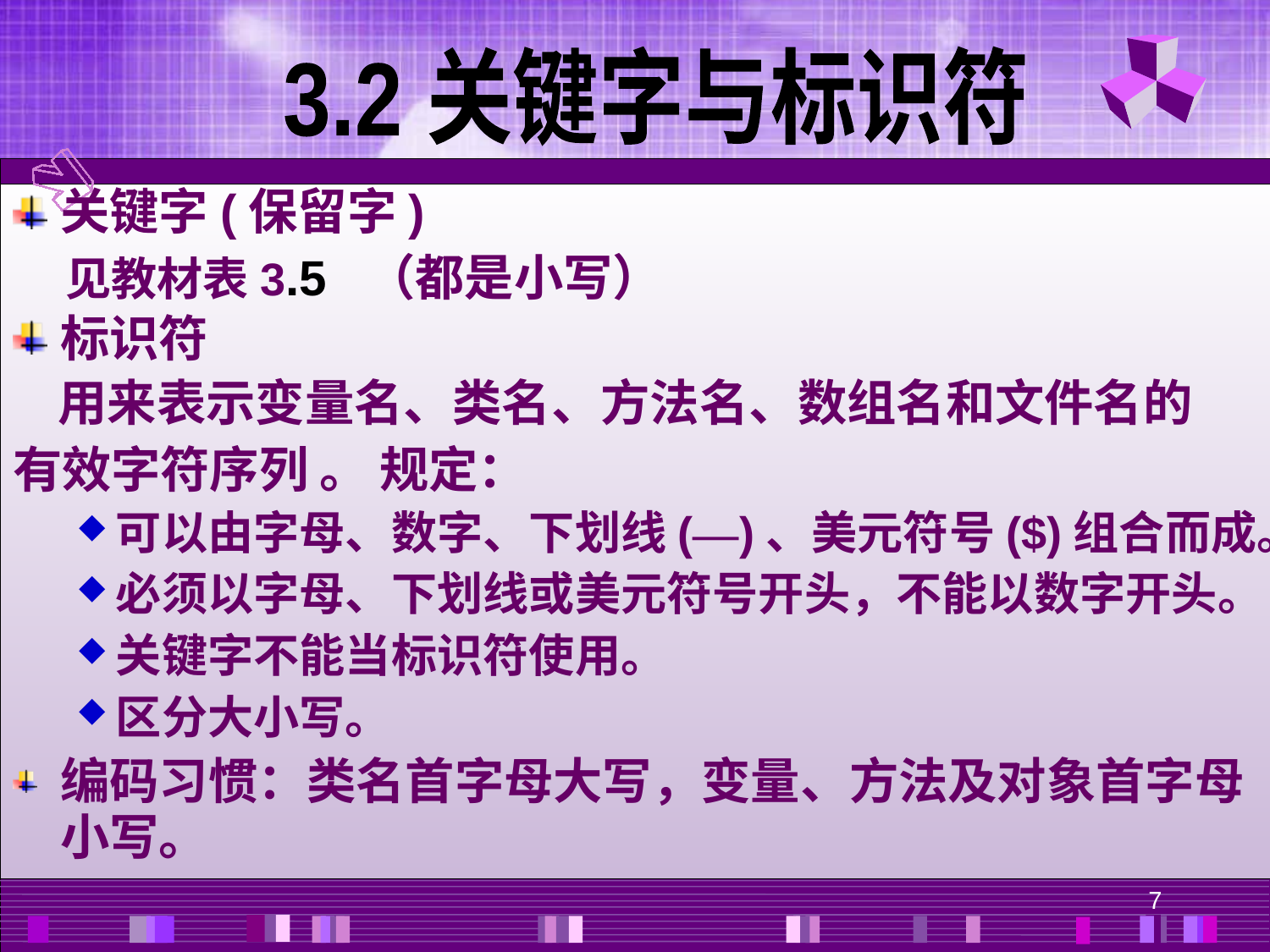

3.2 关键字与标识符
关键字(保留字)
    见教材表3.5  （都是小写）
标识符
   用来表示变量名、类名、方法名、数组名和文件名的
有效字符序列 。 规定：
可以由字母、数字、下划线(—)、美元符号($)组合而成。
必须以字母、下划线或美元符号开头，不能以数字开头。
关键字不能当标识符使用。
区分大小写。
编码习惯：类名首字母大写，变量、方法及对象首字母小写。
7